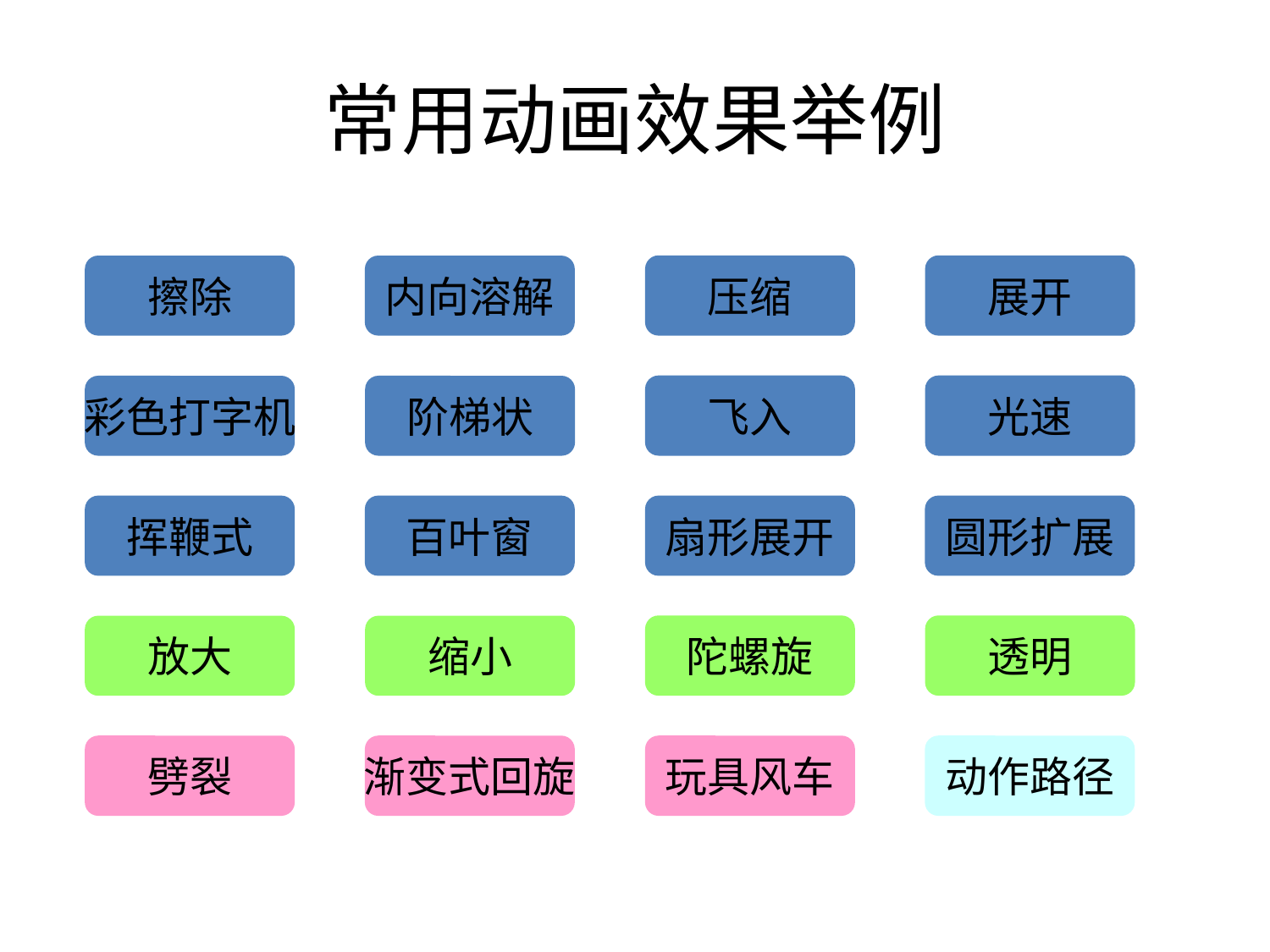

常用动画效果举例
压缩
展开
擦除
内向溶解
飞入
光速
彩色打字机
阶梯状
赖祖亮@小木虫
挥鞭式
百叶窗
扇形展开
圆形扩展
陀螺旋
透明
放大
缩小
赖祖亮@小木虫
劈裂
渐变式回旋
玩具风车
动作路径